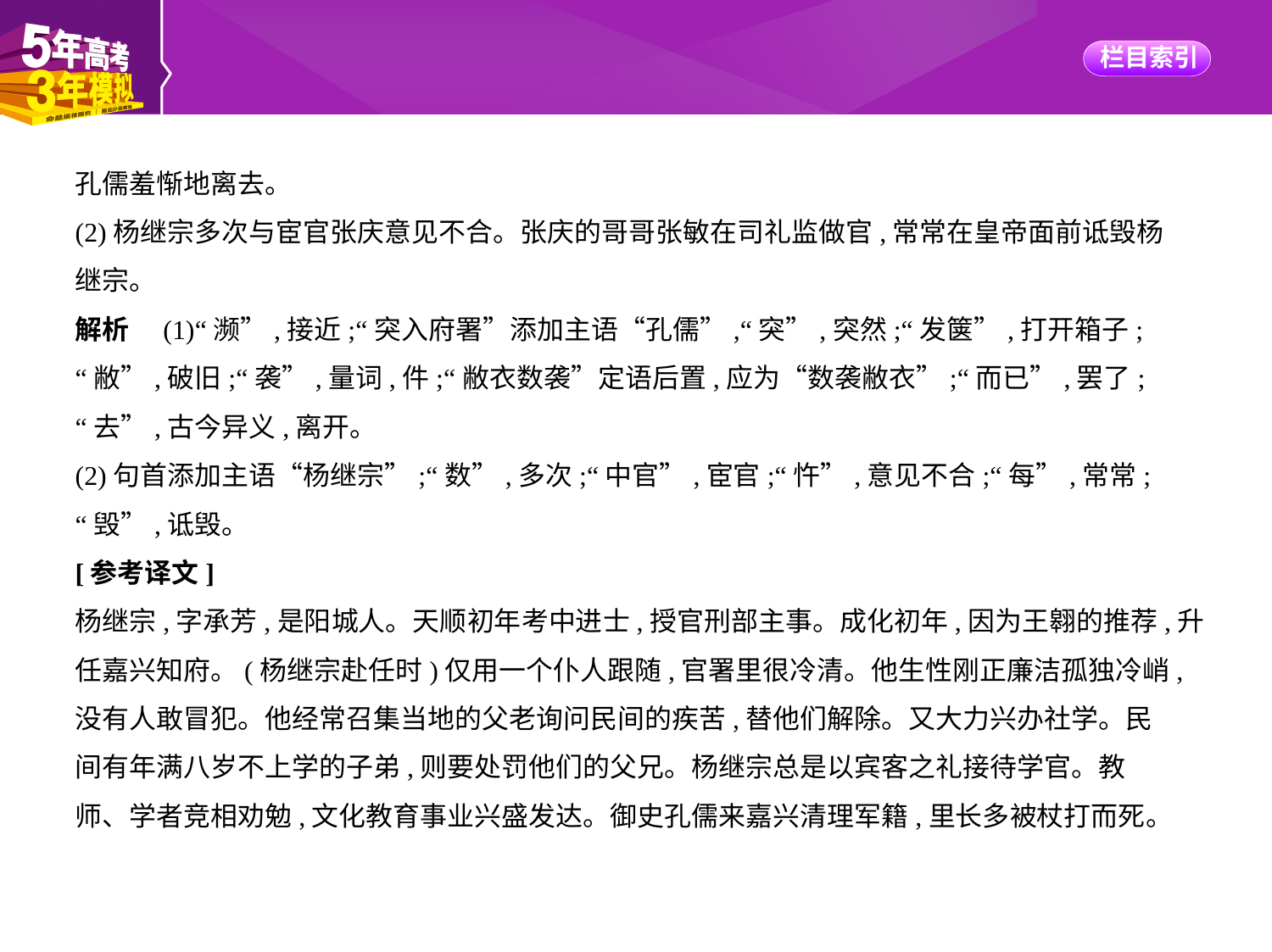

孔儒羞惭地离去。
(2)杨继宗多次与宦官张庆意见不合。张庆的哥哥张敏在司礼监做官,常常在皇帝面前诋毁杨
继宗。
解析　(1)“濒”,接近;“突入府署”添加主语“孔儒”,“突”,突然;“发箧”,打开箱子;
“敝”,破旧;“袭”,量词,件;“敝衣数袭”定语后置,应为“数袭敝衣”;“而已”,罢了;
“去”,古今异义,离开。
(2)句首添加主语“杨继宗”;“数”,多次;“中官”,宦官;“忤”,意见不合;“每”,常常;
“毁”,诋毁。
[参考译文]
杨继宗,字承芳,是阳城人。天顺初年考中进士,授官刑部主事。成化初年,因为王翱的推荐,升
任嘉兴知府。(杨继宗赴任时)仅用一个仆人跟随,官署里很冷清。他生性刚正廉洁孤独冷峭,
没有人敢冒犯。他经常召集当地的父老询问民间的疾苦,替他们解除。又大力兴办社学。民
间有年满八岁不上学的子弟,则要处罚他们的父兄。杨继宗总是以宾客之礼接待学官。教
师、学者竞相劝勉,文化教育事业兴盛发达。御史孔儒来嘉兴清理军籍,里长多被杖打而死。